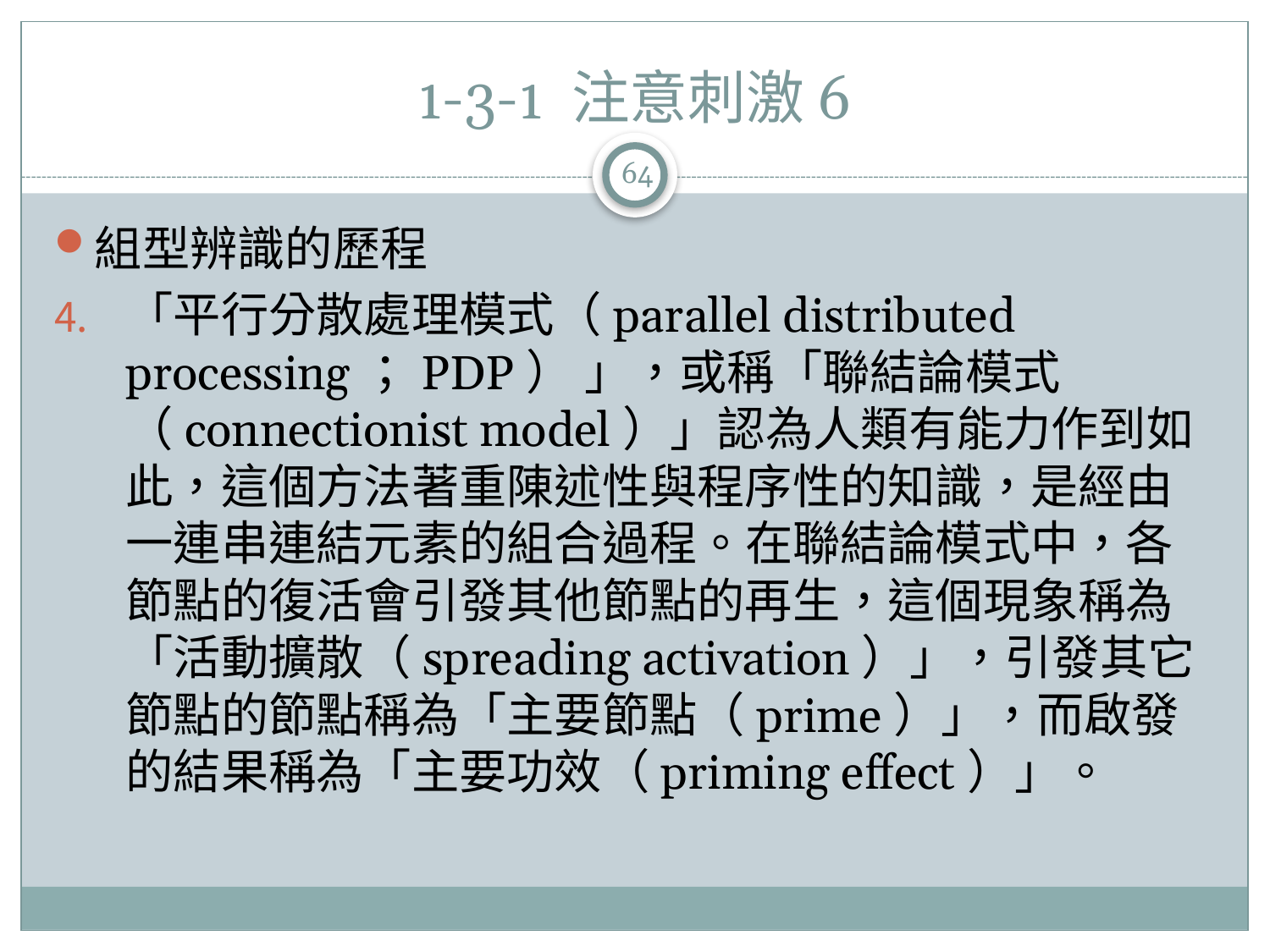

# 1-3-1 注意刺激6
64
組型辨識的歷程
「平行分散處理模式（parallel distributed processing；PDP） 」，或稱「聯結論模式（connectionist model）」認為人類有能力作到如此，這個方法著重陳述性與程序性的知識，是經由一連串連結元素的組合過程。在聯結論模式中，各節點的復活會引發其他節點的再生，這個現象稱為「活動擴散（spreading activation）」，引發其它節點的節點稱為「主要節點（prime）」，而啟發的結果稱為「主要功效（priming effect）」。